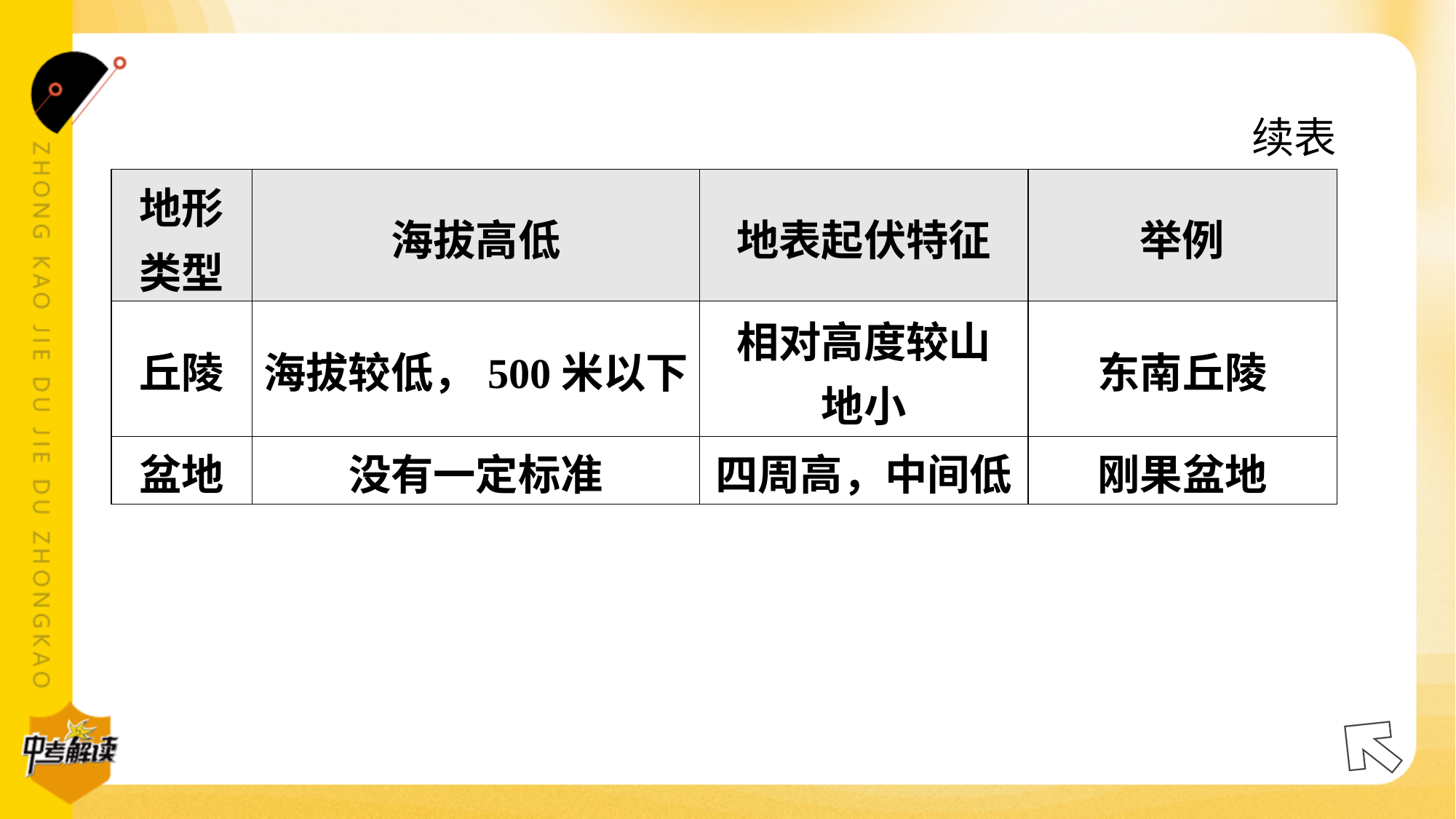

续表
| 地形 类型 | 海拔高低 | 地表起伏特征 | 举例 |
| --- | --- | --- | --- |
| 丘陵 | 海拔较低，500米以下 | 相对高度较山 地小 | 东南丘陵 |
| 盆地 | 没有一定标准 | 四周高，中间低 | 刚果盆地 |